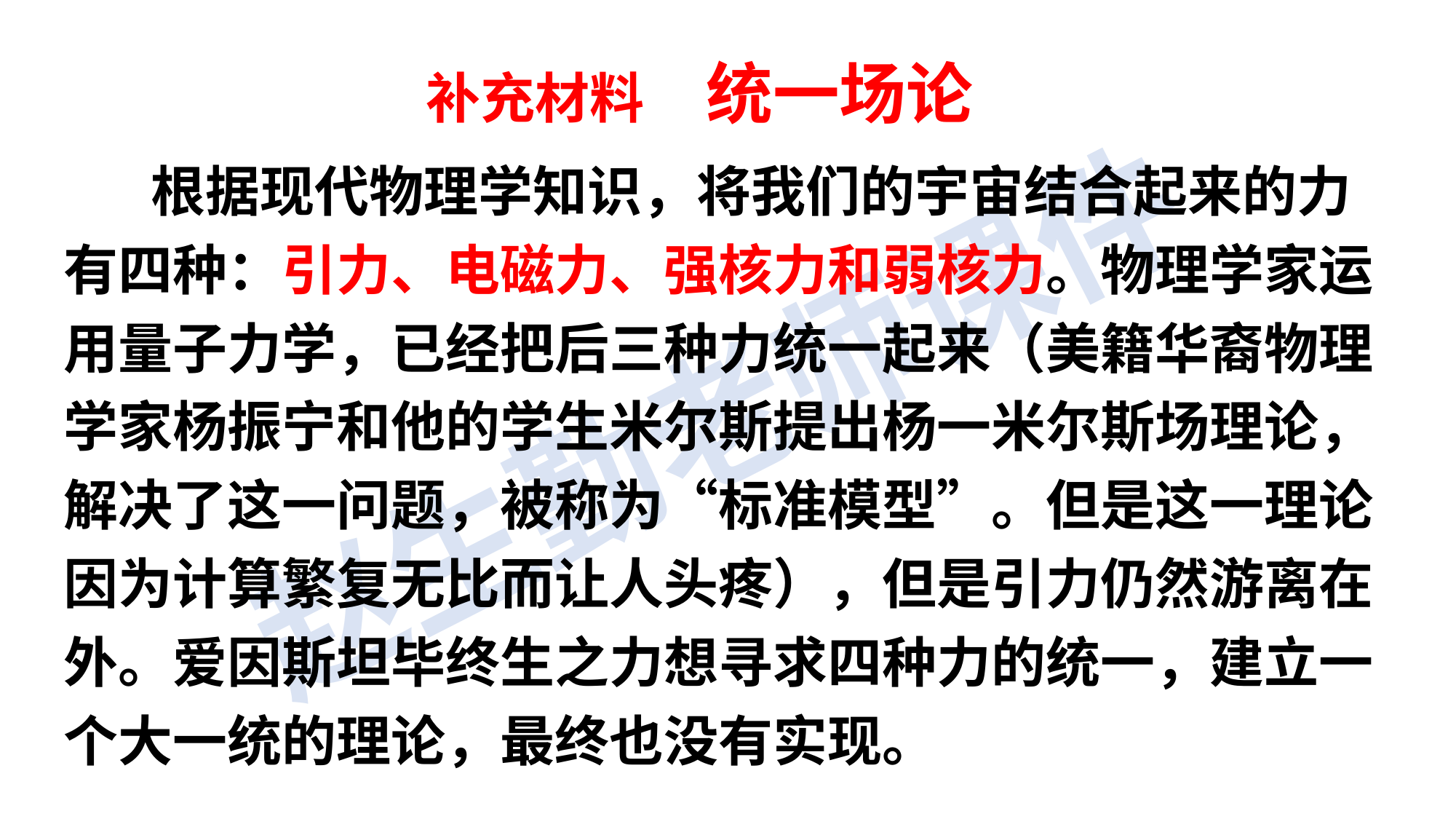

补充材料     统一场论
      根据现代物理学知识，将我们的宇宙结合起来的力有四种：引力、电磁力、强核力和弱核力。物理学家运用量子力学，已经把后三种力统一起来（美籍华裔物理学家杨振宁和他的学生米尔斯提出杨一米尔斯场理论，解决了这一问题，被称为“标准模型”。但是这一理论因为计算繁复无比而让人头疼），但是引力仍然游离在外。爱因斯坦毕终生之力想寻求四种力的统一，建立一个大一统的理论，最终也没有实现。